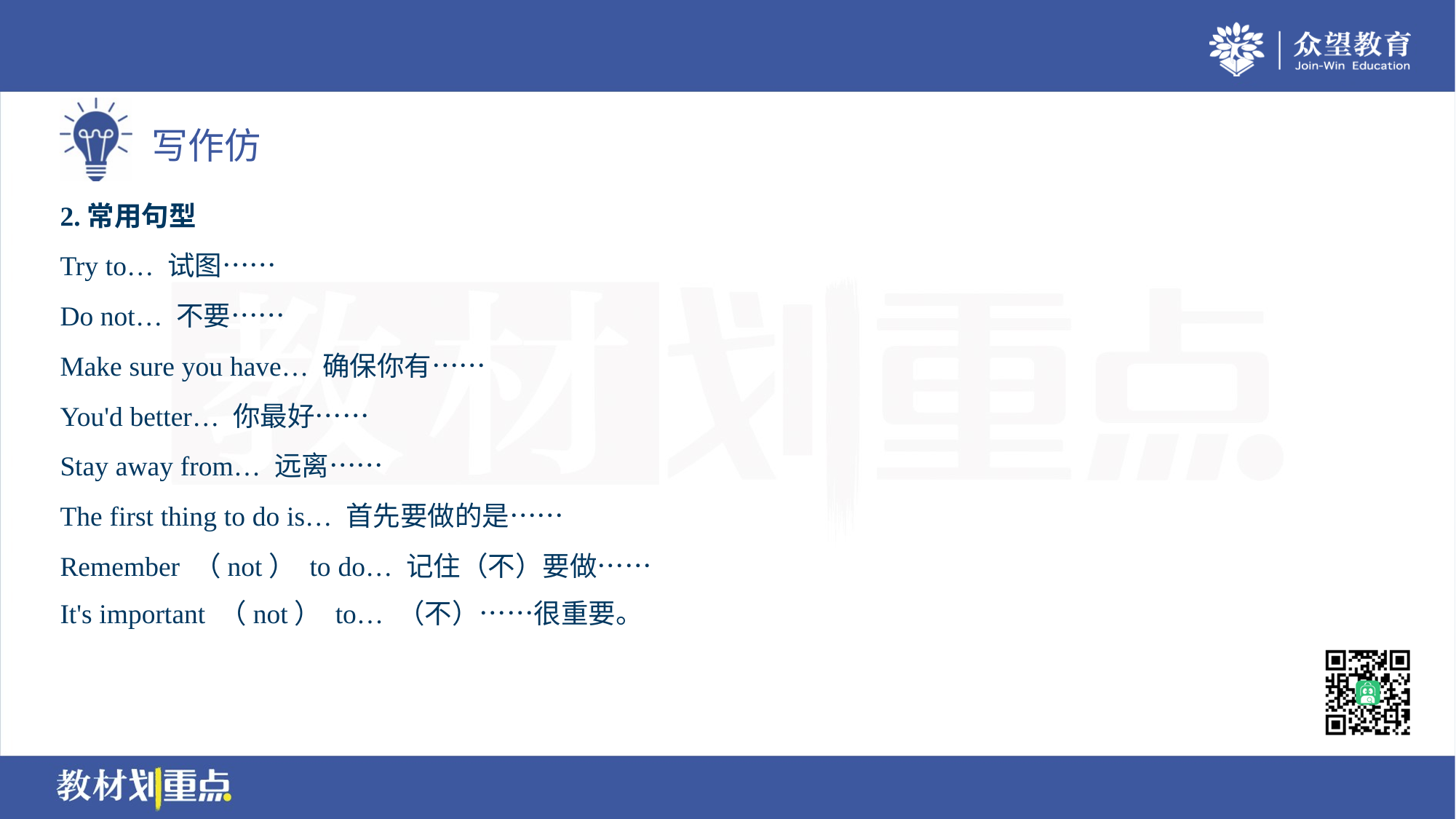

2.常用句型
Try to… 试图……
Do not… 不要……
Make sure you have… 确保你有……
You'd better… 你最好……
Stay away from… 远离……
The first thing to do is… 首先要做的是……
Remember （not） to do… 记住（不）要做……
It's important （not） to… （不）……很重要。